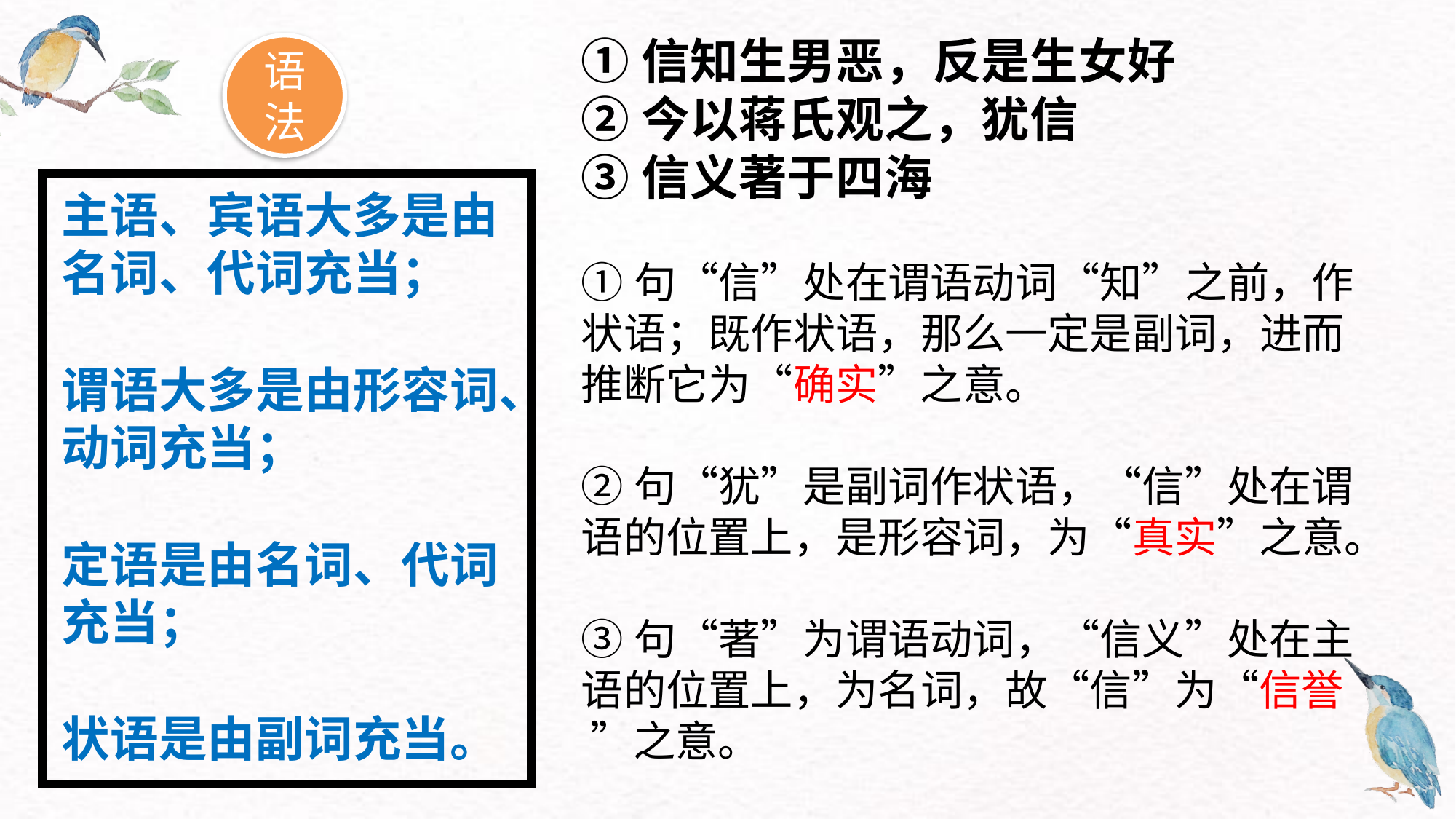

①信知生男恶，反是生女好
②今以蒋氏观之，犹信
③信义著于四海

①句“信”处在谓语动词“知”之前，作状语；既作状语，那么一定是副词，进而推断它为“确实”之意。

②句“犹”是副词作状语，“信”处在谓语的位置上，是形容词，为“真实”之意。

③句“著”为谓语动词，“信义”处在主语的位置上，为名词，故“信”为“信誉 ”之意。
语法

主语、宾语大多是由名词、代词充当；

谓语大多是由形容词、动词充当；

定语是由名词、代词充当；

状语是由副词充当。